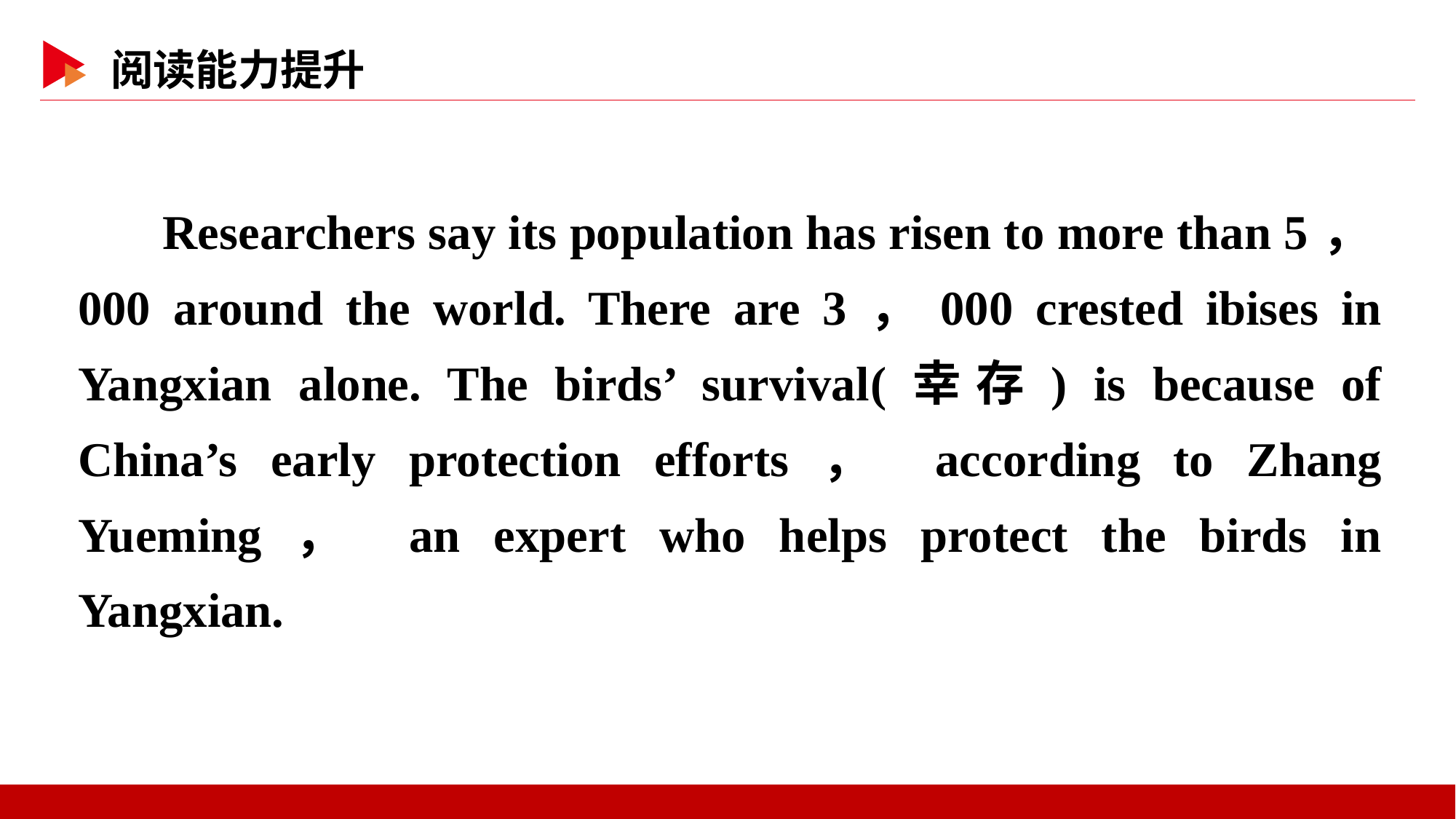

Researchers say its population has risen to more than 5，000 around the world. There are 3，000 crested ibises in Yangxian alone. The birds’ survival(幸存) is because of China’s early protection efforts， according to Zhang Yueming， an expert who helps protect the birds in Yangxian.